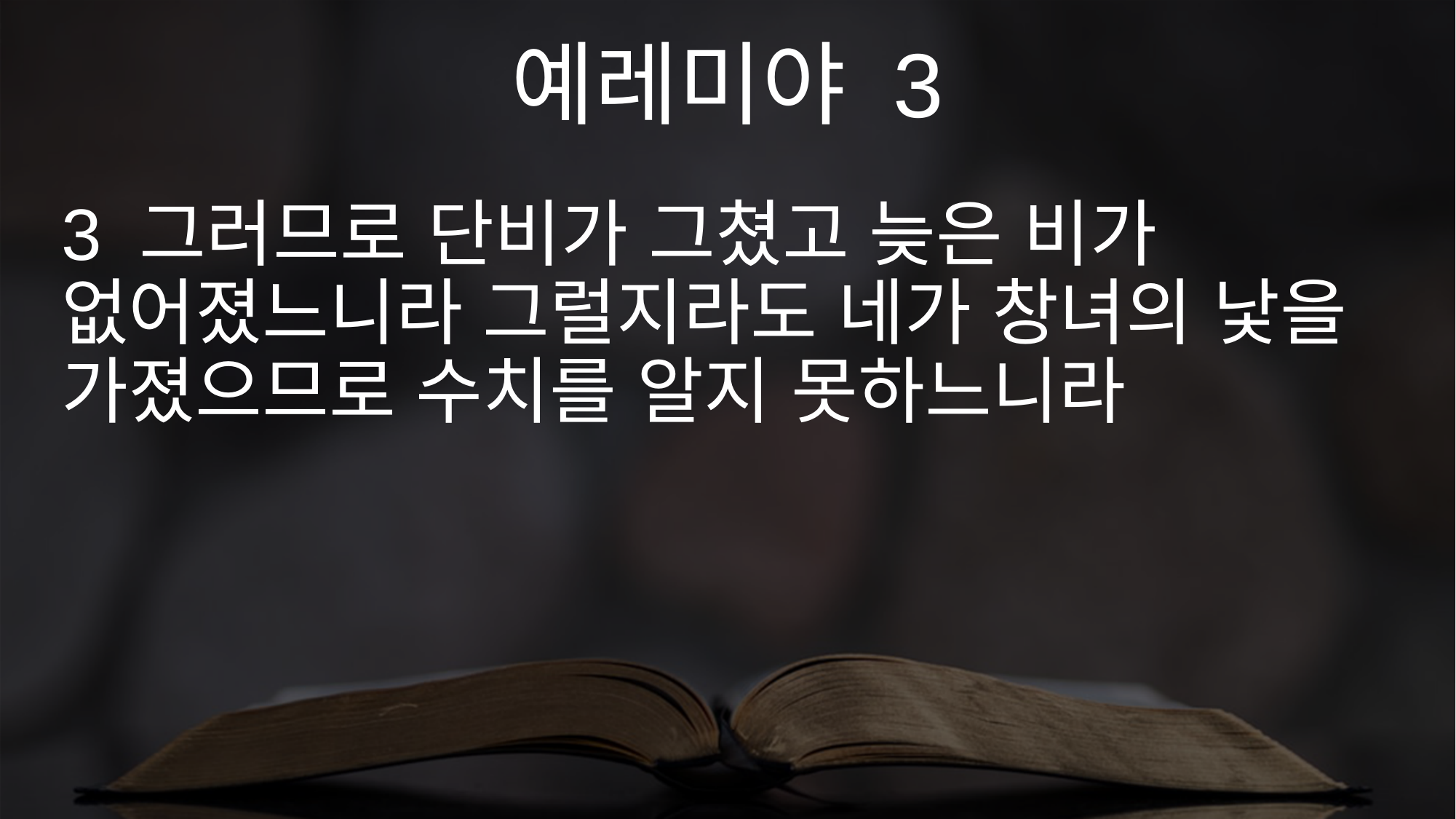

예레미야 3
3 그러므로 단비가 그쳤고 늦은 비가 없어졌느니라 그럴지라도 네가 창녀의 낯을 가졌으므로 수치를 알지 못하느니라